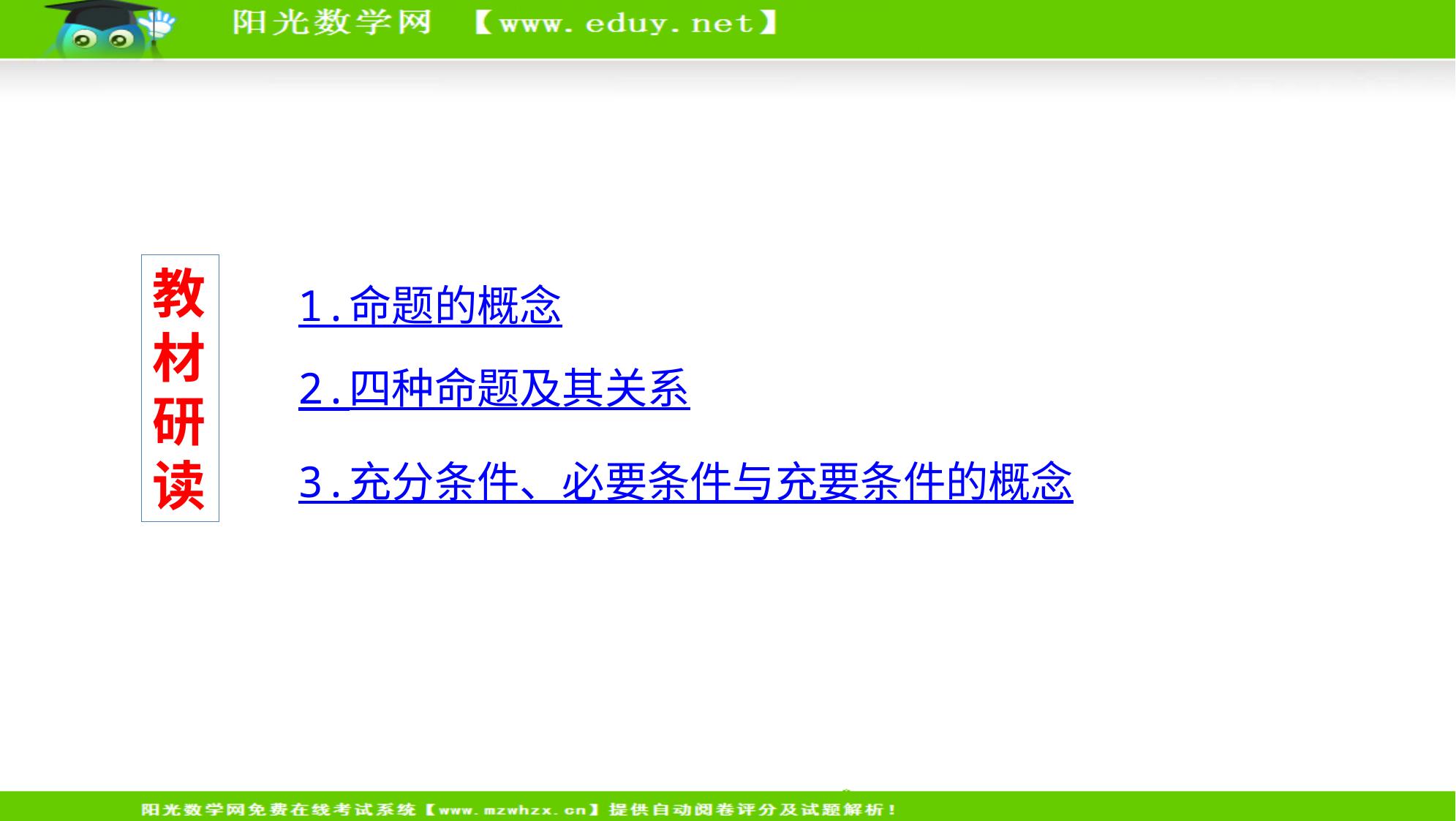

教材研读
1.命题的概念
2.四种命题及其关系
3.充分条件、必要条件与充要条件的概念